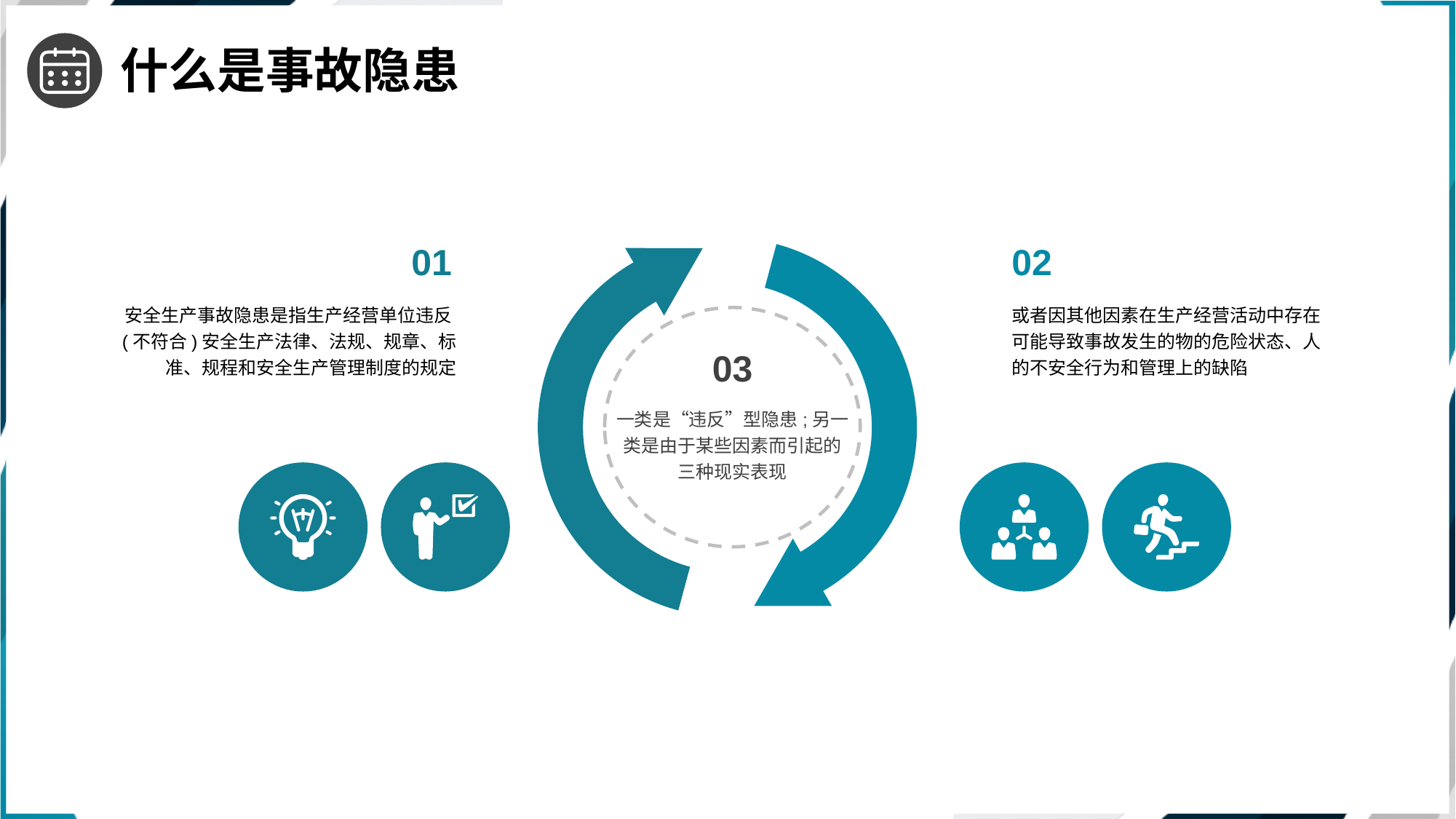

什么是事故隐患

01
02

安全生产事故隐患是指生产经营单位违反(不符合)安全生产法律、法规、规章、标准、规程和安全生产管理制度的规定
或者因其他因素在生产经营活动中存在可能导致事故发生的物的危险状态、人的不安全行为和管理上的缺陷

03
一类是“违反”型隐患;另一类是由于某些因素而引起的三种现实表现